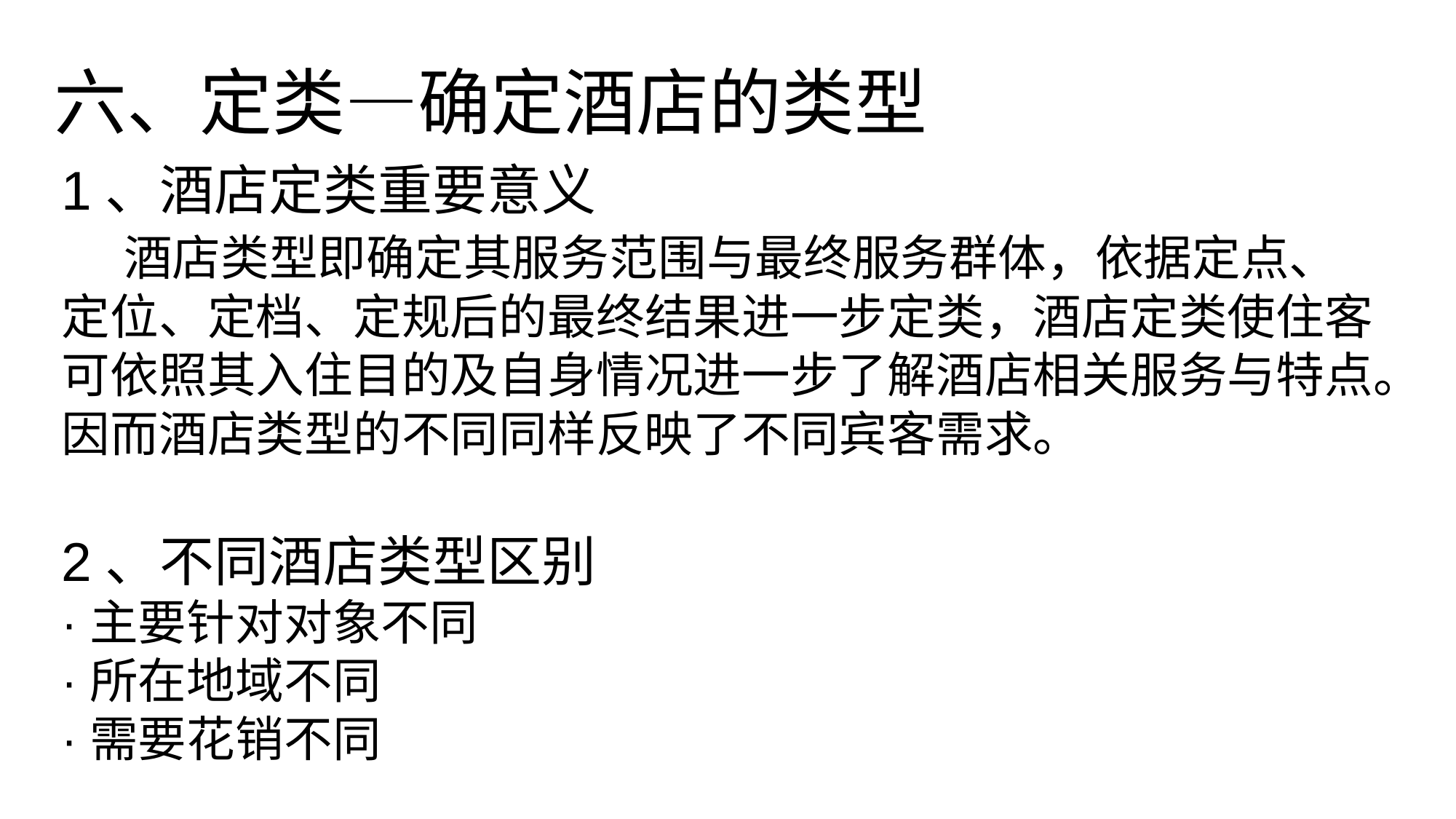

六、定类—确定酒店的类型
1、酒店定类重要意义
    酒店类型即确定其服务范围与最终服务群体，依据定点、定位、定档、定规后的最终结果进一步定类，酒店定类使住客可依照其入住目的及自身情况进一步了解酒店相关服务与特点。因而酒店类型的不同同样反映了不同宾客需求。

2、不同酒店类型区别
·主要针对对象不同
·所在地域不同
·需要花销不同